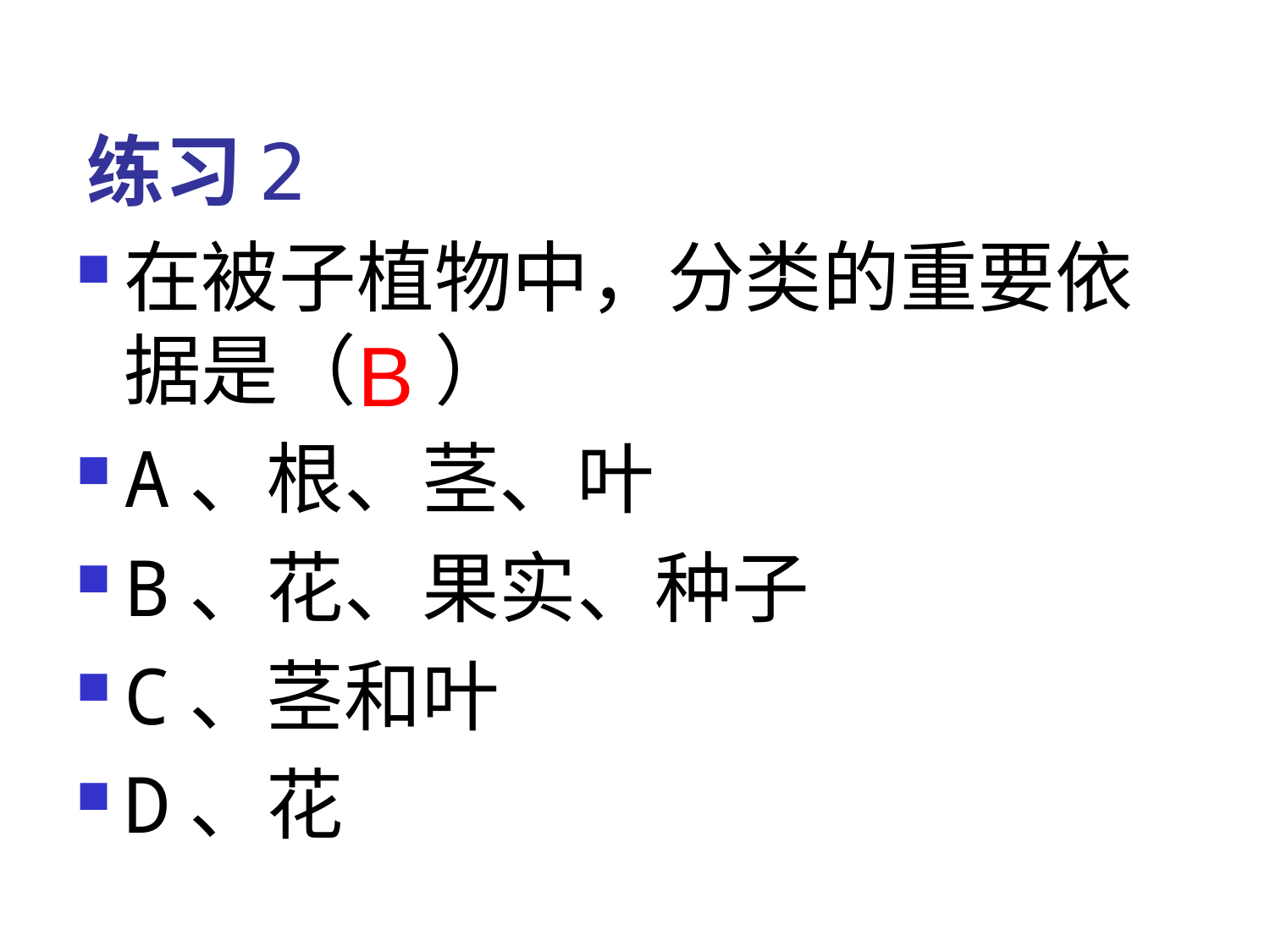

# 练习2
在被子植物中，分类的重要依据是（　）
A、根、茎、叶
B、花、果实、种子
C、茎和叶
D、花
B